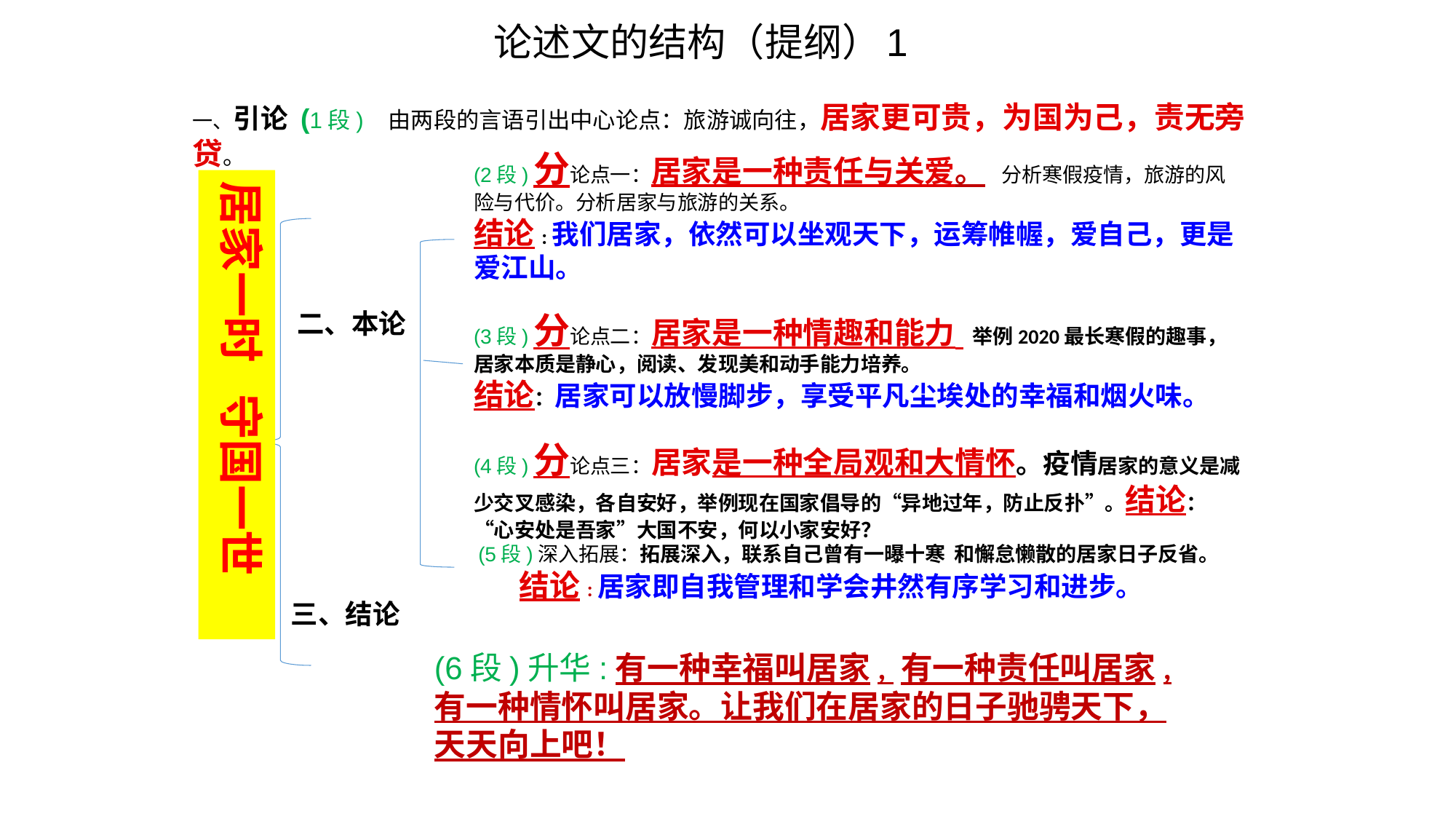

# 论述文的结构（提纲）1

一、引论 (1段)   由两段的言语引出中心论点：旅游诚向往，居家更可贵，为国为己，责无旁贷。
(2段)分论点一：居家是一种责任与关爱。   分析寒假疫情，旅游的风险与代价。分析居家与旅游的关系。
结论:我们居家，依然可以坐观天下，运筹帷幄，爱自己，更是爱江山。

(3段)分论点二：居家是一种情趣和能力   举例2020最长寒假的趣事，居家本质是静心，阅读、发现美和动手能力培养。
结论：居家可以放慢脚步，享受平凡尘埃处的幸福和烟火味。

(4段)分论点三：居家是一种全局观和大情怀。疫情居家的意义是减少交叉感染，各自安好，举例现在国家倡导的“异地过年，防止反扑”。结论：“心安处是吾家”大国不安，何以小家安好？
 (5段)深入拓展：拓展深入，联系自己曾有一曝十寒  和懈怠懒散的居家日子反省。                结论:居家即自我管理和学会井然有序学习和进步。

居家一时   守国一世

二、本论
三、结论

(6段)升华:有一种幸福叫居家, 有一种责任叫居家,有一种情怀叫居家。让我们在居家的日子驰骋天下，天天向上吧！